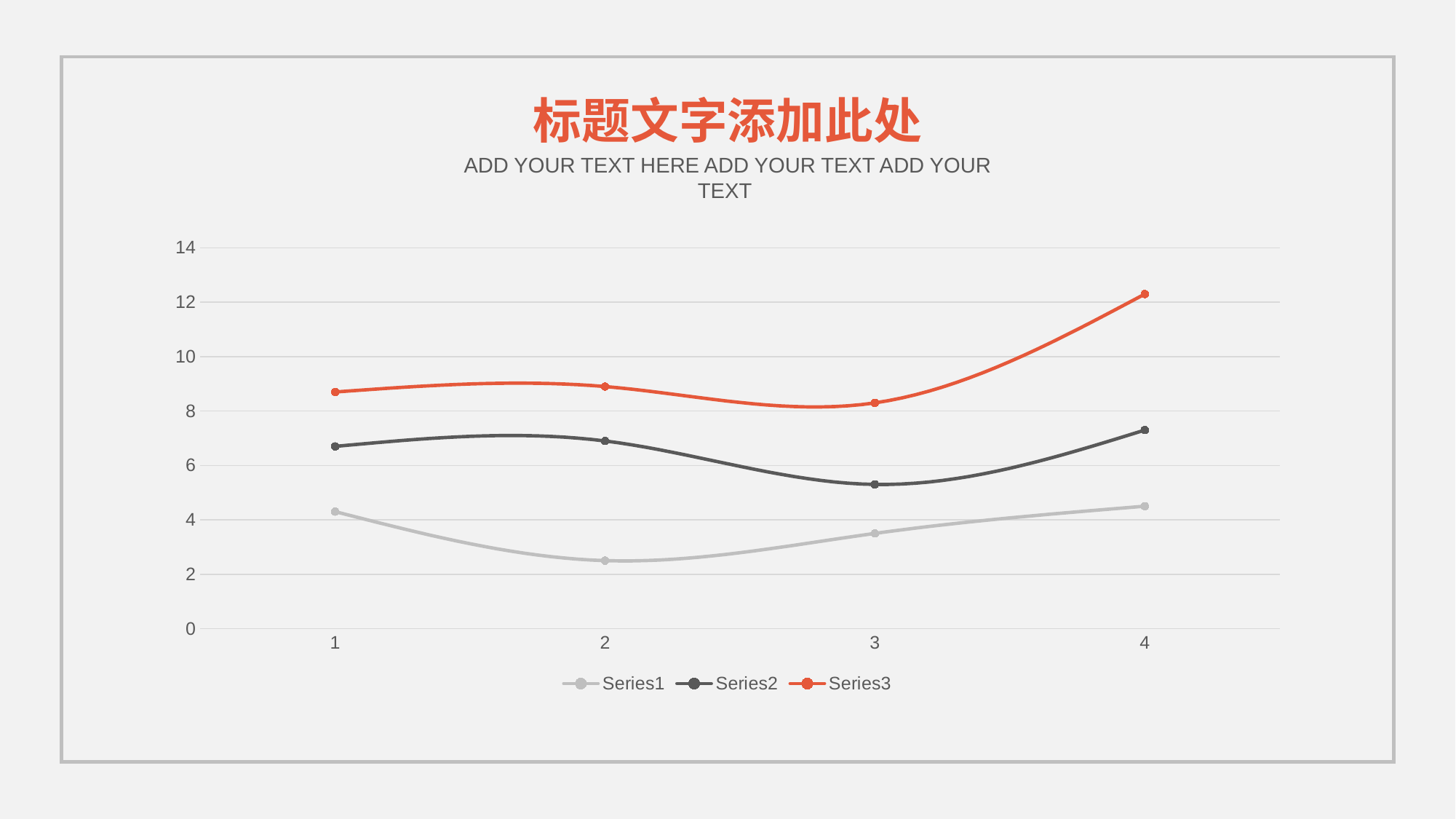

标题文字添加此处
ADD YOUR TEXT HERE ADD YOUR TEXT ADD YOUR TEXT

### Chart

| Category |  |  |  |
|---|---|---|---|